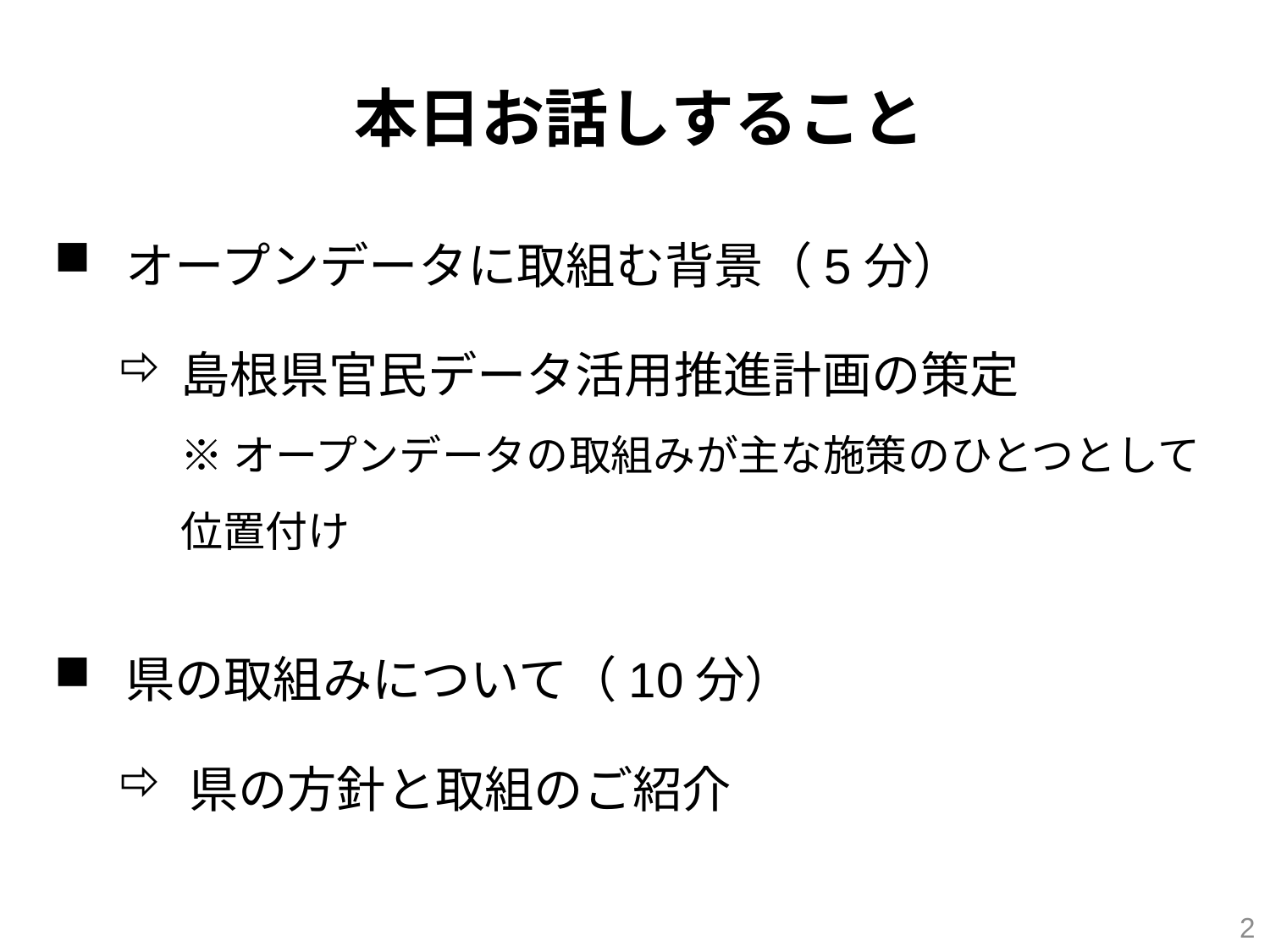

本日お話しすること
オープンデータに取組む背景（5分）
島根県官民データ活用推進計画の策定
※ オープンデータの取組みが主な施策のひとつとして位置付け
県の取組みについて（10分）
県の方針と取組のご紹介
2